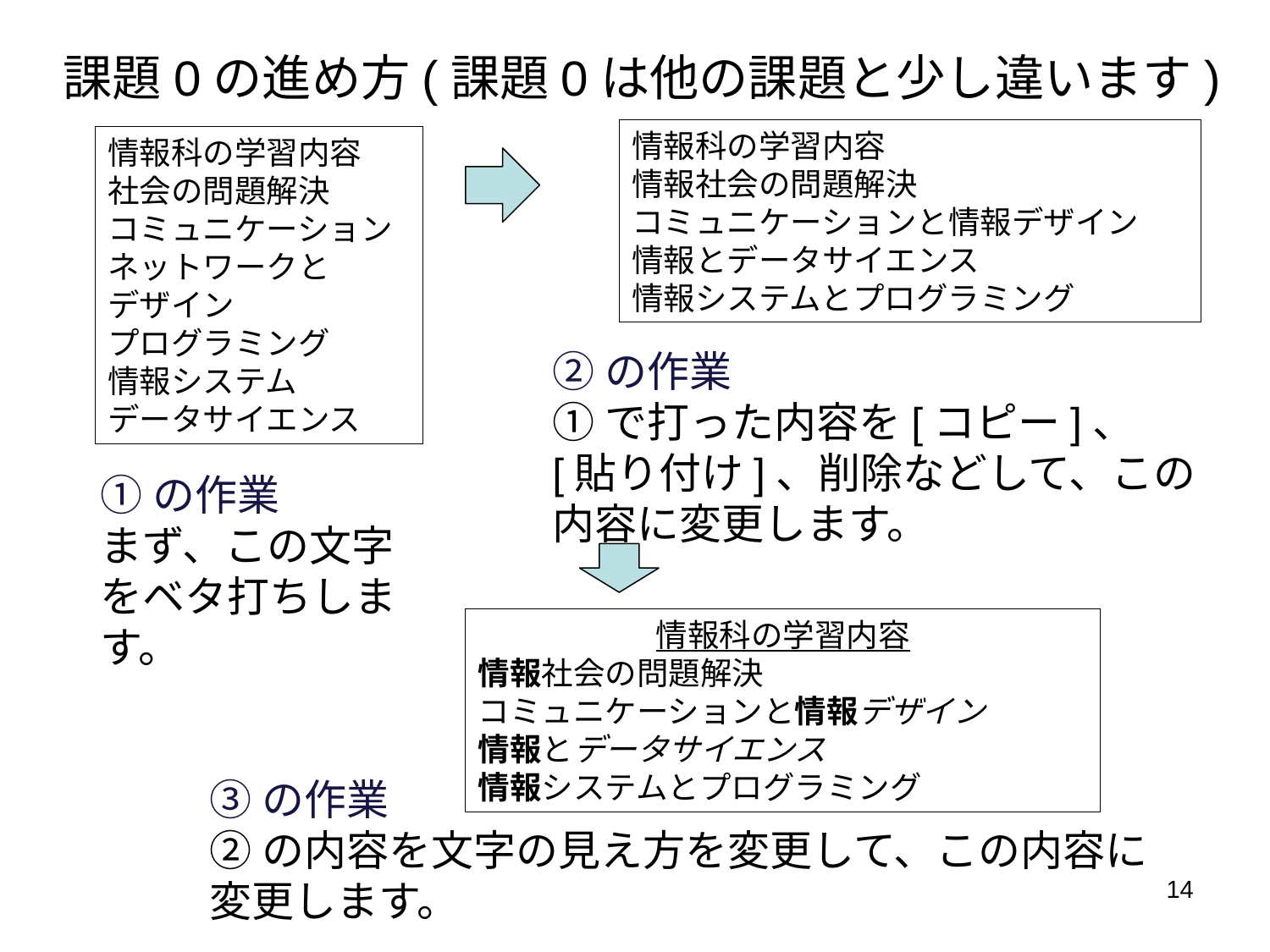

課題0の進め方(課題0は他の課題と少し違います)
情報科の学習内容
情報社会の問題解決
コミュニケーションと情報デザイン
情報とデータサイエンス
情報システムとプログラミング
情報科の学習内容
社会の問題解決
コミュニケーション
ネットワークと
デザイン
プログラミング
情報システム
データサイエンス

➁の作業
①で打った内容を[コピー]、
[貼り付け]、削除などして、この内容に変更します。
①の作業
まず、この文字をベタ打ちします。

情報科の学習内容
情報社会の問題解決
コミュニケーションと情報デザイン
情報とデータサイエンス
情報システムとプログラミング
③の作業
➁の内容を文字の見え方を変更して、この内容に変更します。
14